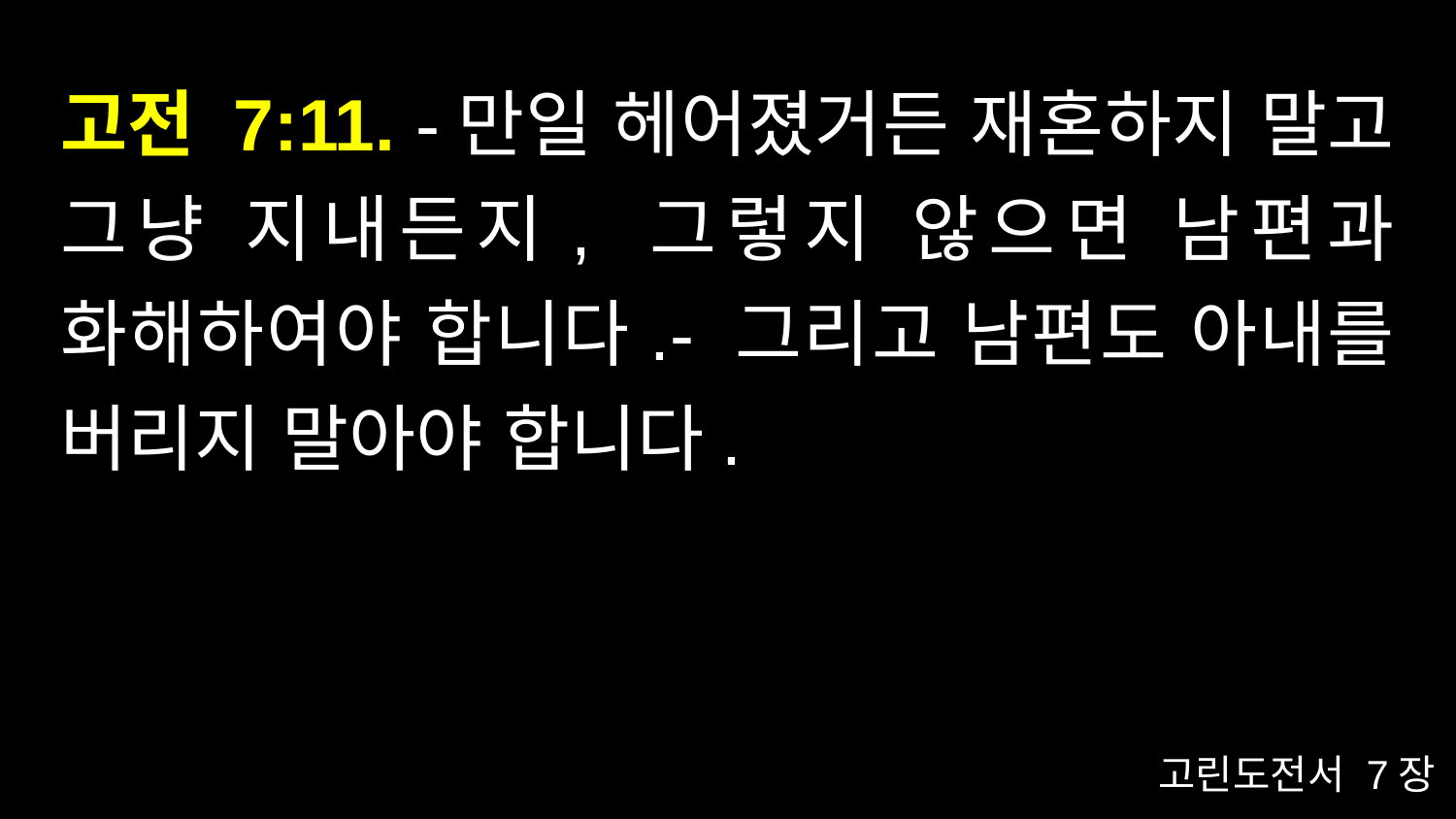

# 고전 7:11. -만일 헤어졌거든 재혼하지 말고 그냥 지내든지, 그렇지 않으면 남편과 화해하여야 합니다.- 그리고 남편도 아내를 버리지 말아야 합니다.
고린도전서 7장